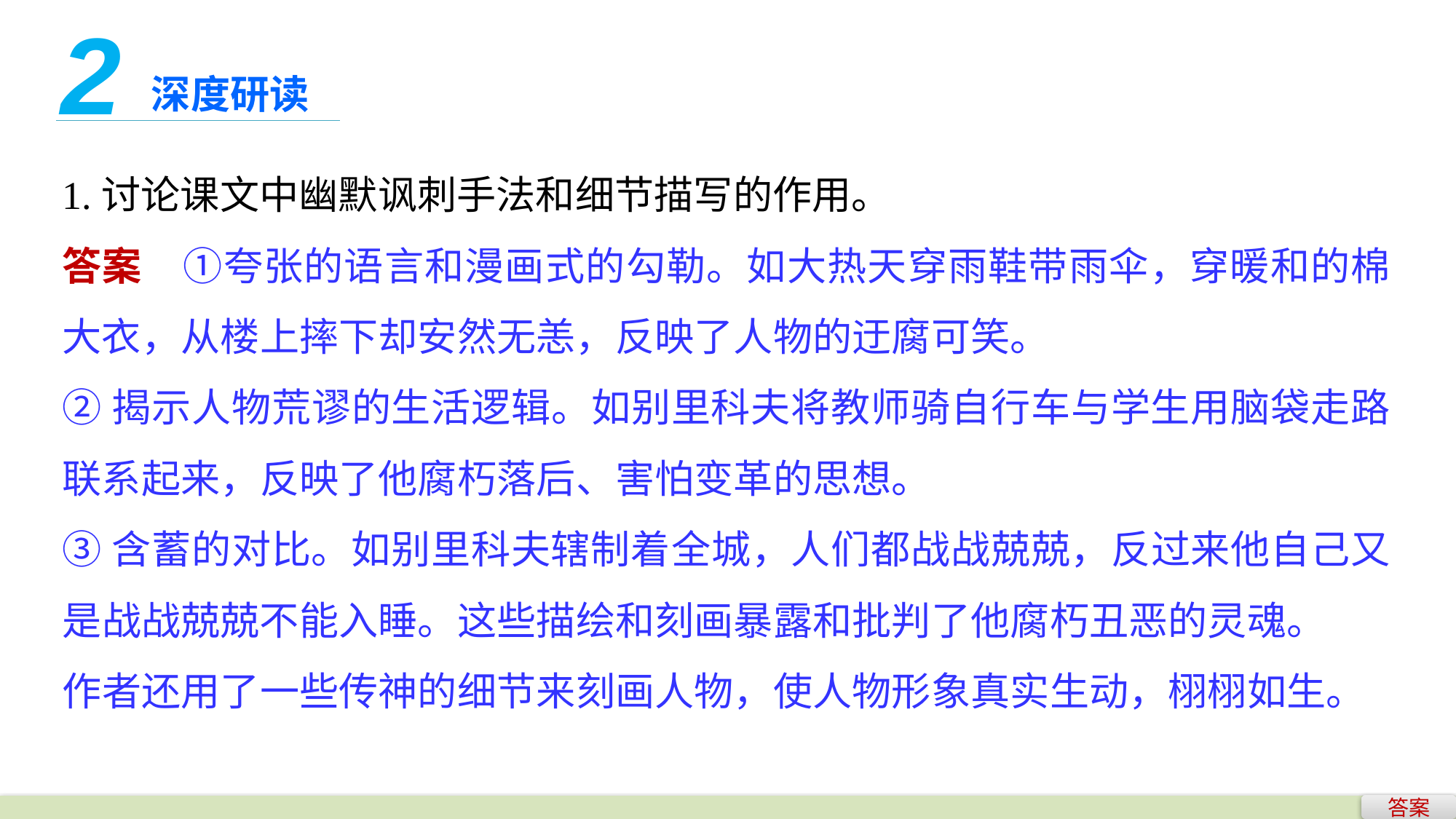

2
深度研读
1.讨论课文中幽默讽刺手法和细节描写的作用。
答案　①夸张的语言和漫画式的勾勒。如大热天穿雨鞋带雨伞，穿暖和的棉大衣，从楼上摔下却安然无恙，反映了人物的迂腐可笑。
②揭示人物荒谬的生活逻辑。如别里科夫将教师骑自行车与学生用脑袋走路联系起来，反映了他腐朽落后、害怕变革的思想。
③含蓄的对比。如别里科夫辖制着全城，人们都战战兢兢，反过来他自己又是战战兢兢不能入睡。这些描绘和刻画暴露和批判了他腐朽丑恶的灵魂。
作者还用了一些传神的细节来刻画人物，使人物形象真实生动，栩栩如生。
答案